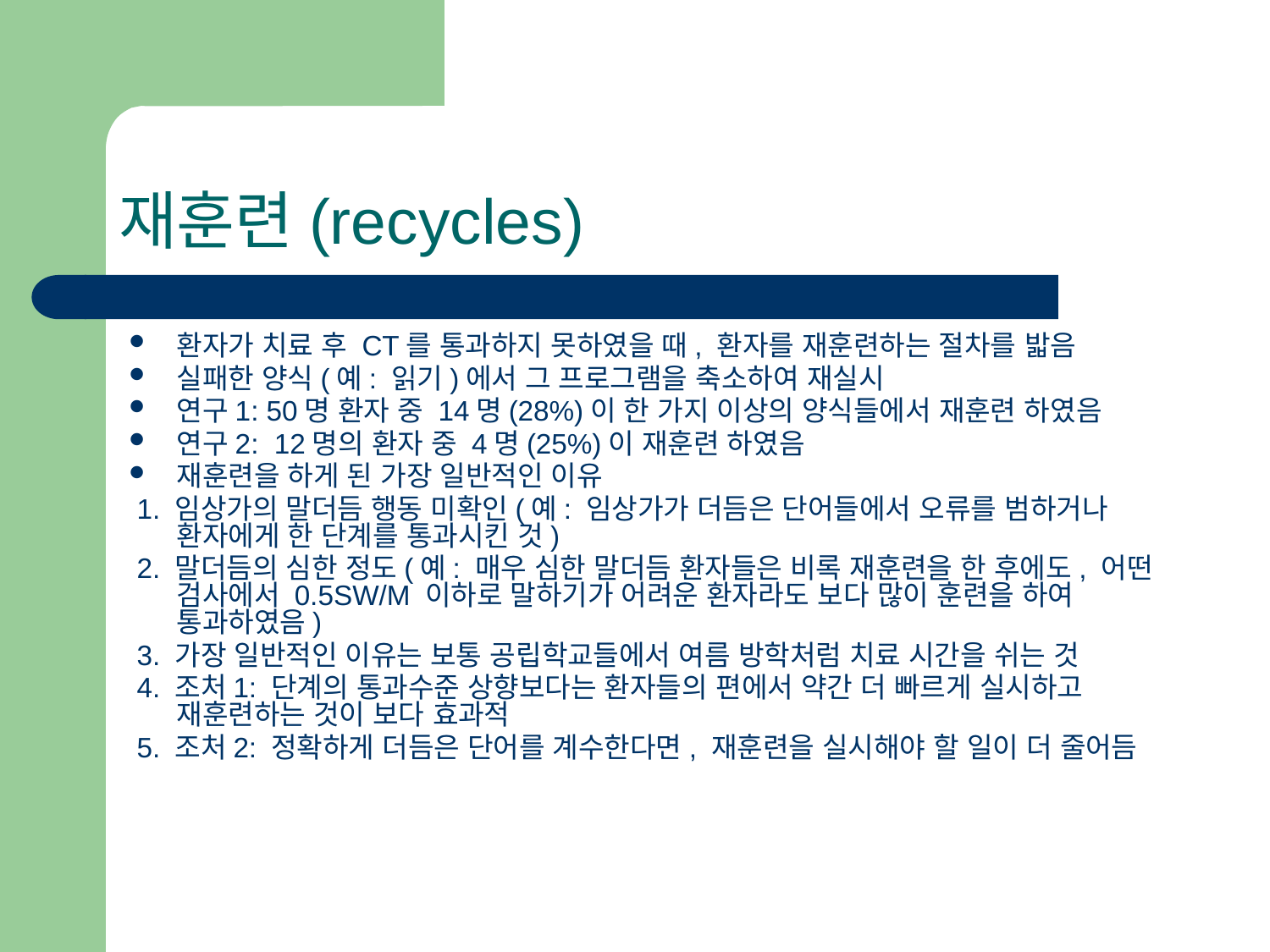

# 재훈련(recycles)
환자가 치료 후 CT를 통과하지 못하였을 때, 환자를 재훈련하는 절차를 밟음
실패한 양식(예: 읽기)에서 그 프로그램을 축소하여 재실시
연구1: 50명 환자 중 14명(28%)이 한 가지 이상의 양식들에서 재훈련 하였음
연구2:  12명의 환자 중 4명(25%)이 재훈련 하였음
재훈련을 하게 된 가장 일반적인 이유
 1. 임상가의 말더듬 행동 미확인(예: 임상가가 더듬은 단어들에서 오류를 범하거나 환자에게 한 단계를 통과시킨 것)
 2. 말더듬의 심한 정도(예: 매우 심한 말더듬 환자들은 비록 재훈련을 한 후에도, 어떤 검사에서 0.5SW/M 이하로 말하기가 어려운 환자라도 보다 많이 훈련을 하여 통과하였음)
 3. 가장 일반적인 이유는 보통 공립학교들에서 여름 방학처럼 치료 시간을 쉬는 것
 4. 조처1: 단계의 통과수준 상향보다는 환자들의 편에서 약간 더 빠르게 실시하고 재훈련하는 것이 보다 효과적
 5. 조처2: 정확하게 더듬은 단어를 계수한다면, 재훈련을 실시해야 할 일이 더 줄어듬